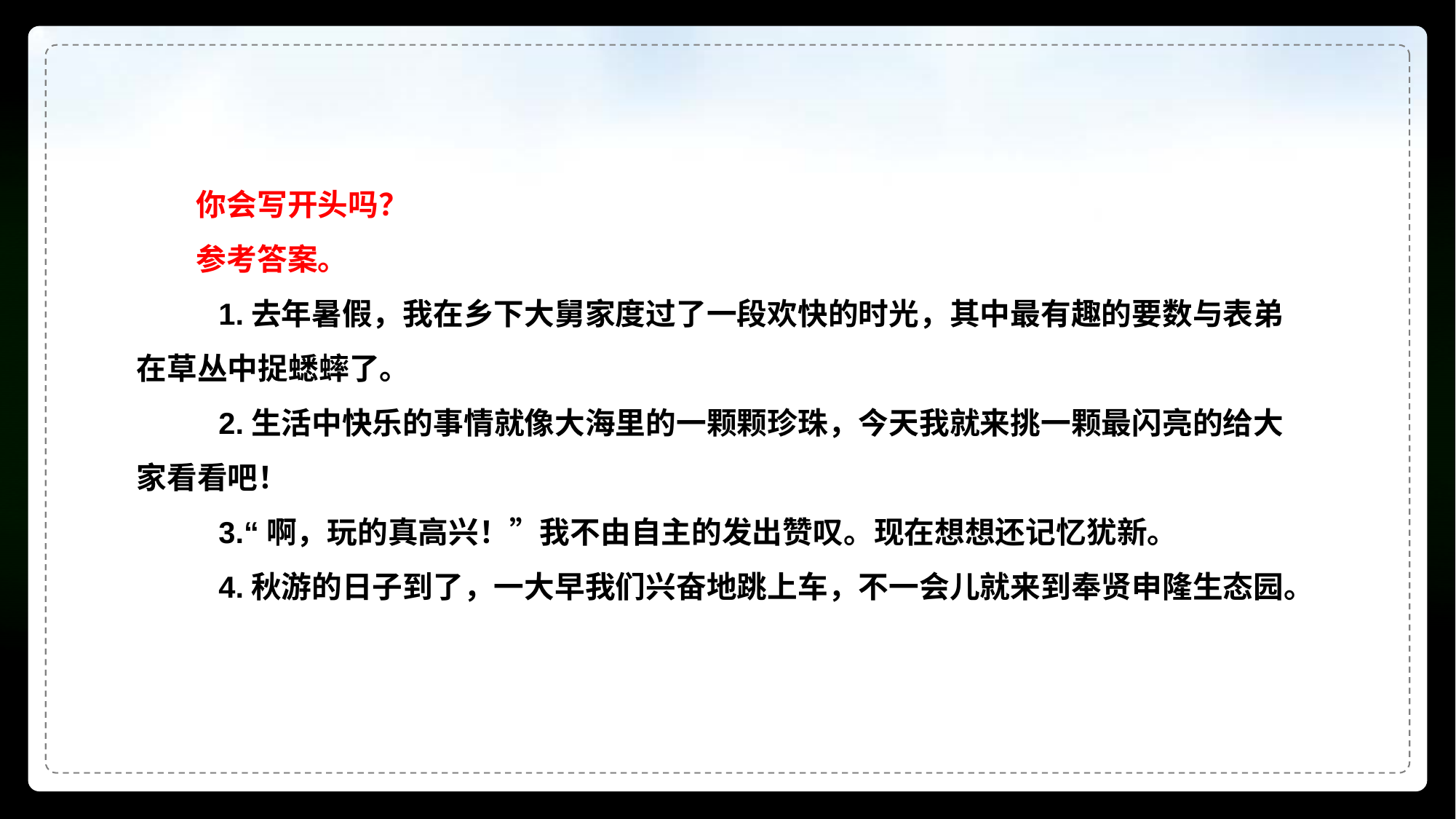

你会写开头吗？
   参考答案。
      1.去年暑假，我在乡下大舅家度过了一段欢快的时光，其中最有趣的要数与表弟在草丛中捉蟋蟀了。
      2.生活中快乐的事情就像大海里的一颗颗珍珠，今天我就来挑一颗最闪亮的给大家看看吧！
      3.“啊，玩的真高兴！”我不由自主的发出赞叹。现在想想还记忆犹新。
      4.秋游的日子到了，一大早我们兴奋地跳上车，不一会儿就来到奉贤申隆生态园。